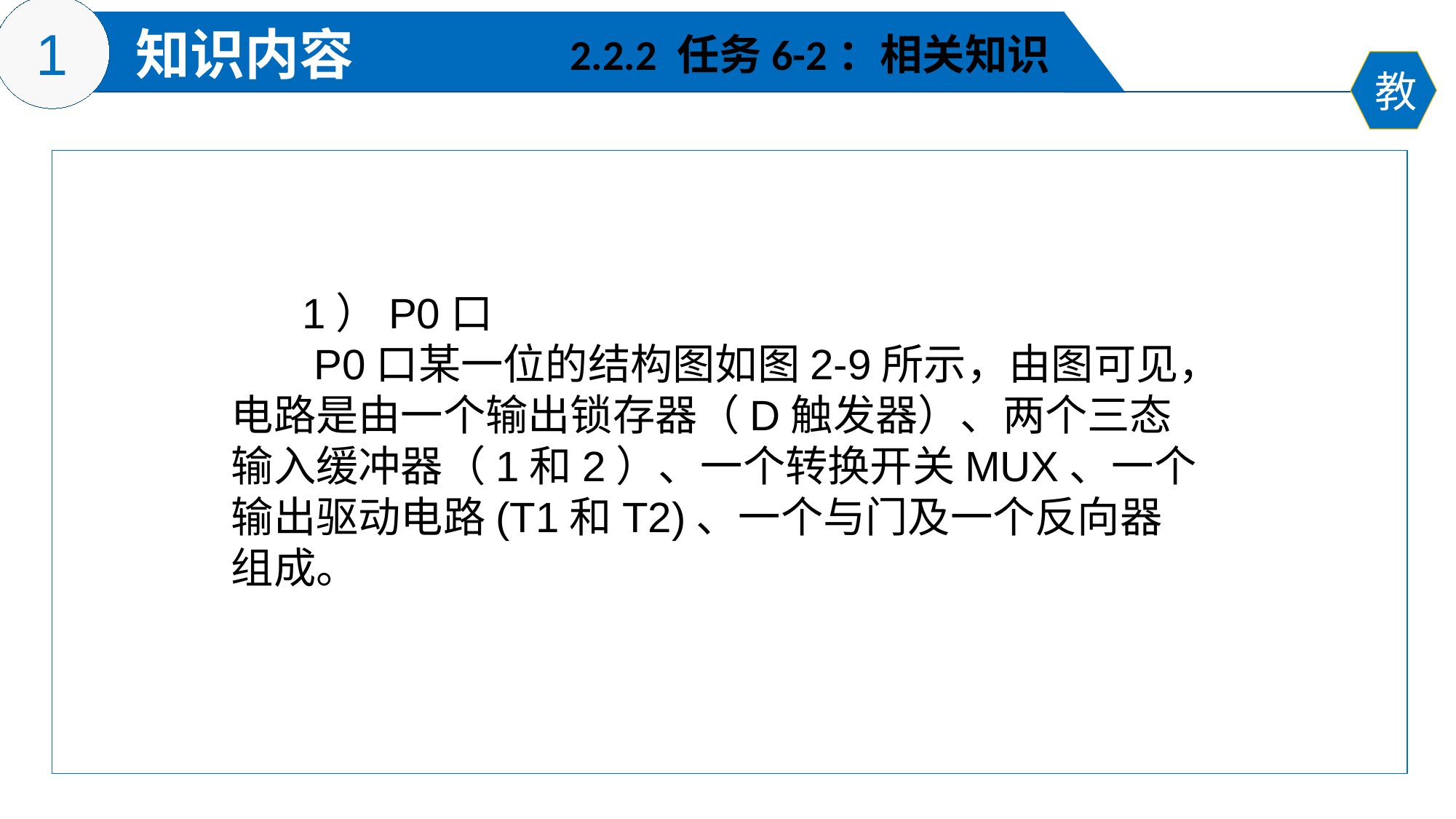

2.2.2 任务6-2：相关知识
      1）P0口
       P0口某一位的结构图如图2-9所示，由图可见，电路是由一个输出锁存器（D触发器）、两个三态输入缓冲器（1和2）、一个转换开关MUX、一个输出驱动电路(T1和T2)、一个与门及一个反向器组成。